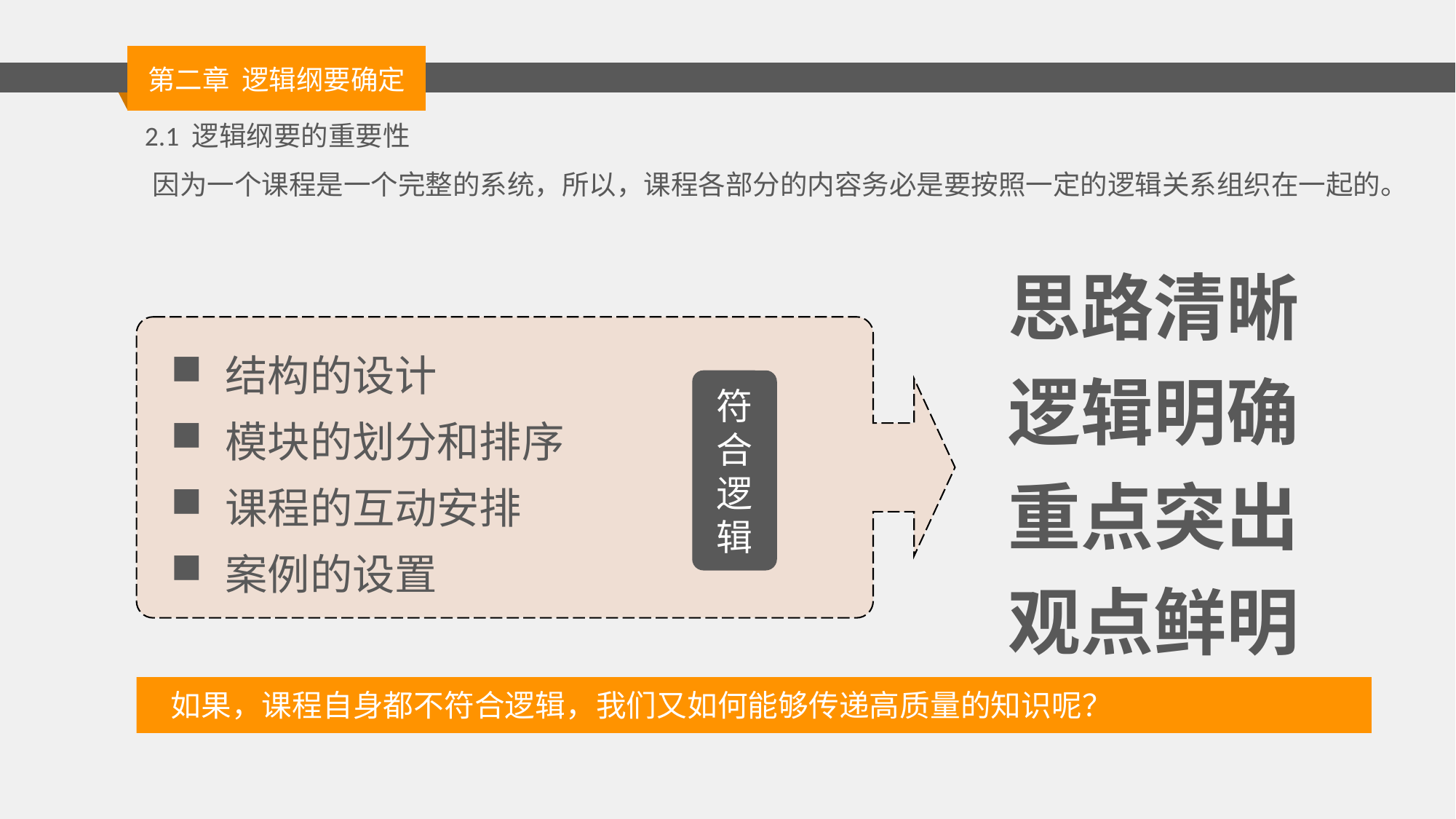

2.1 逻辑纲要的重要性
因为一个课程是一个完整的系统，所以，课程各部分的内容务必是要按照一定的逻辑关系组织在一起的。
思路清晰
逻辑明确
重点突出
观点鲜明

结构的设计
模块的划分和排序
课程的互动安排
案例的设置
符
合
逻
辑

如果，课程自身都不符合逻辑，我们又如何能够传递高质量的知识呢？